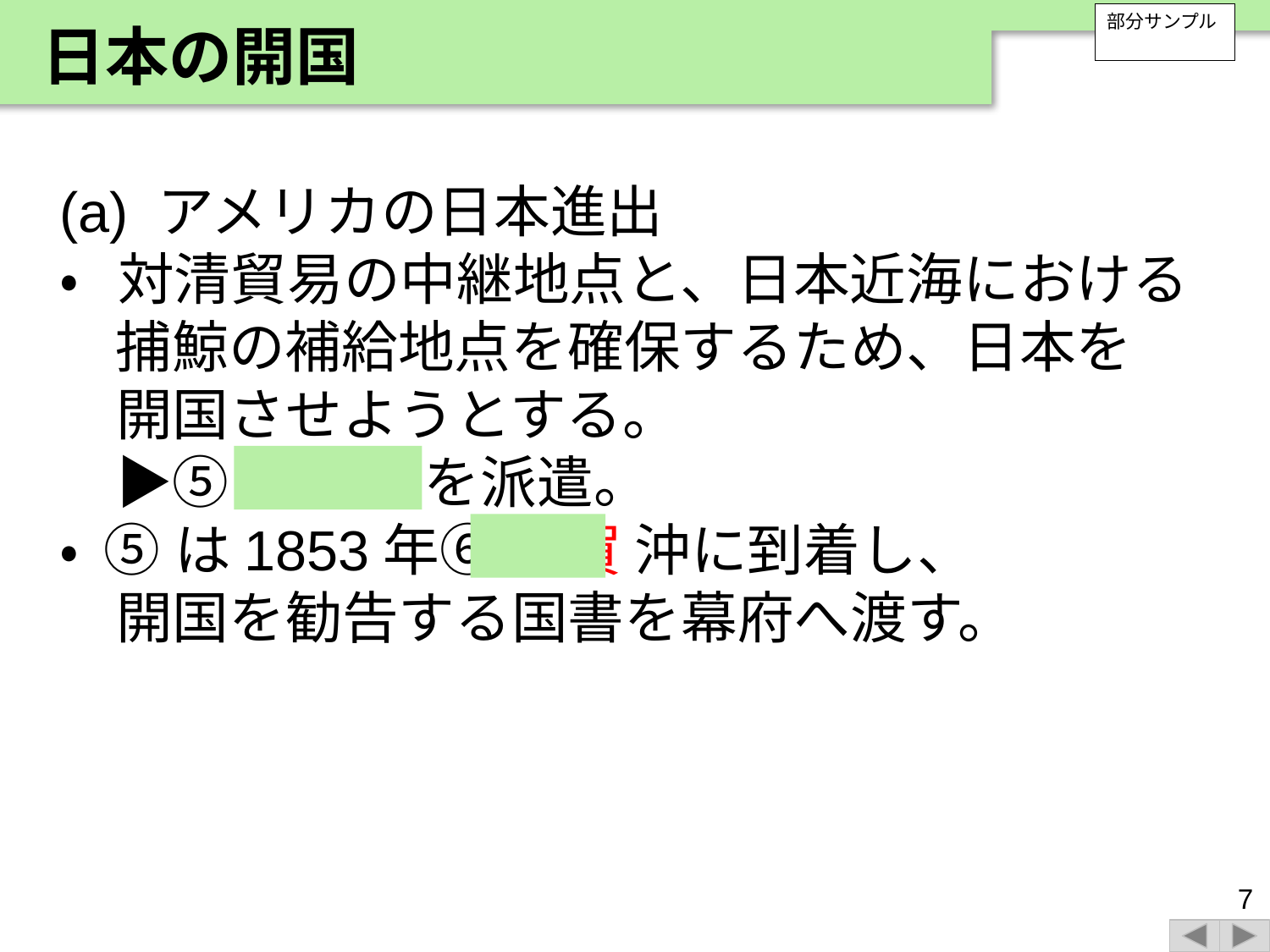

日本の開国
部分サンプル
(a) アメリカの日本進出
•  対清貿易の中継地点と、日本近海における捕鯨の補給地点を確保するため、日本を
　開国させようとする。
　▶︎⑤ ペリー を派遣。
•  ⑤は1853年⑥ 浦賀 沖に到着し、
　開国を勧告する国書を幕府へ渡す。

7